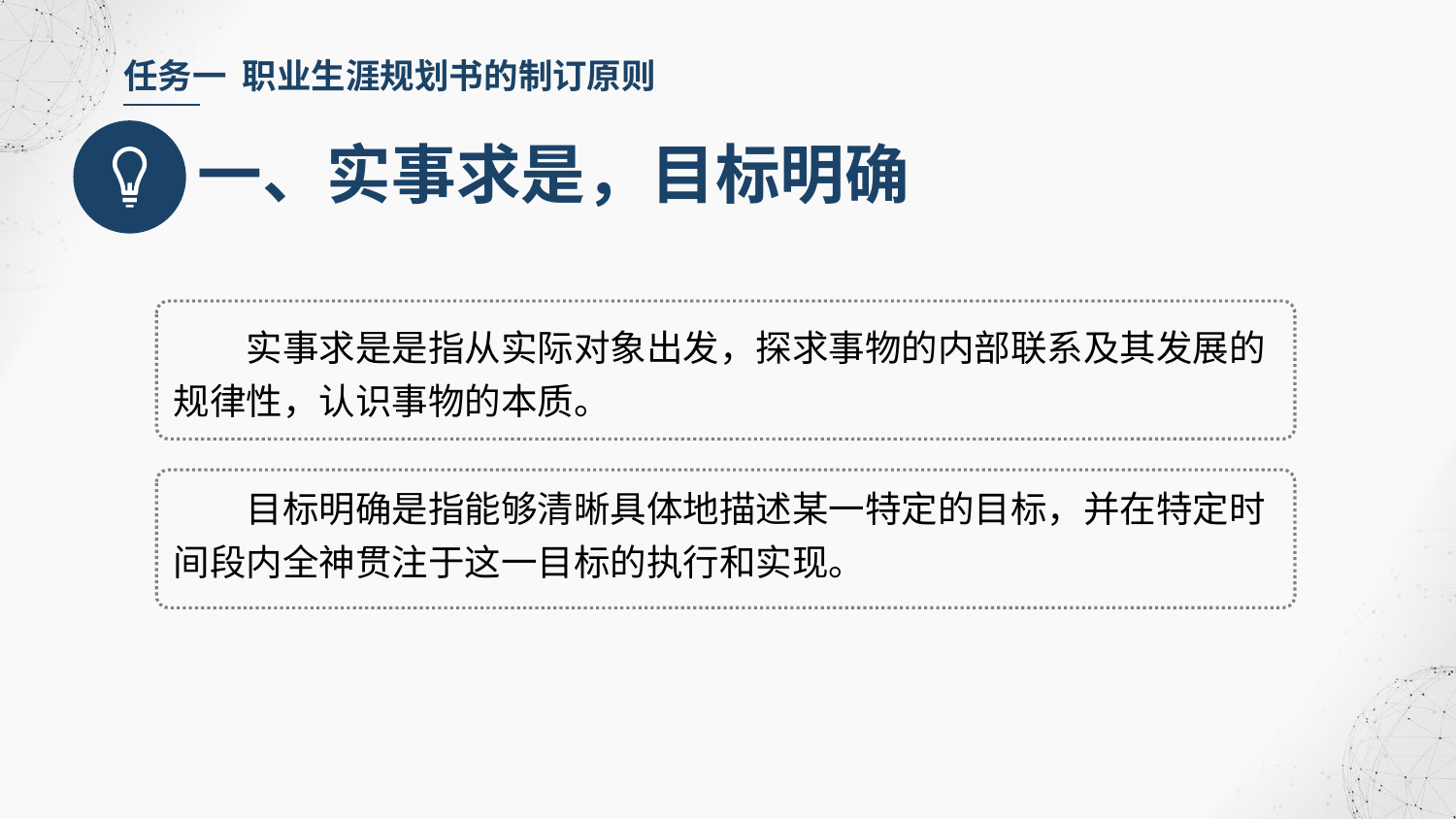

任务一  职业生涯规划书的制订原则

一、实事求是，目标明确

实事求是是指从实际对象出发，探求事物的内部联系及其发展的规律性，认识事物的本质。

目标明确是指能够清晰具体地描述某一特定的目标，并在特定时间段内全神贯注于这一目标的执行和实现。